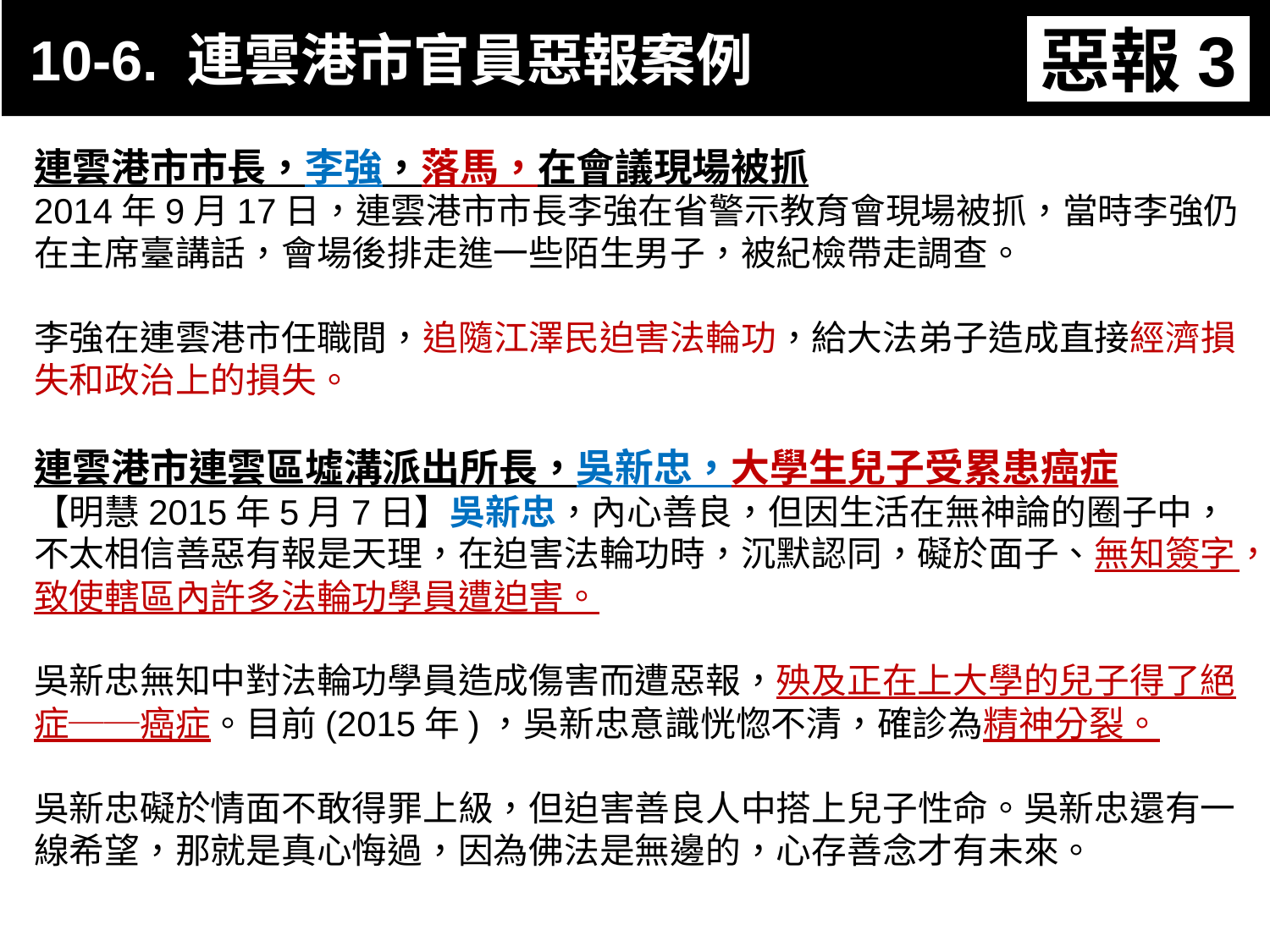

10-6. 連雲港市官員惡報案例
惡報3
11-3. XX市官員惡報實例
連雲港市市長，李強，落馬，在會議現場被抓
2014年9月17日，連雲港市市長李強在省警示教育會現場被抓，當時李強仍在主席臺講話，會場後排走進一些陌生男子，被紀檢帶走調查。

李強在連雲港市任職間，追隨江澤民迫害法輪功，給大法弟子造成直接經濟損失和政治上的損失。

連雲港市連雲區墟溝派出所長，吳新忠，大學生兒子受累患癌症
【明慧2015年5月7日】吳新忠，內心善良，但因生活在無神論的圈子中，不太相信善惡有報是天理，在迫害法輪功時，沉默認同，礙於面子、無知簽字，致使轄區內許多法輪功學員遭迫害。

吳新忠無知中對法輪功學員造成傷害而遭惡報，殃及正在上大學的兒子得了絕症──癌症。目前(2015年)，吳新忠意識恍惚不清，確診為精神分裂。

吳新忠礙於情面不敢得罪上級，但迫害善良人中搭上兒子性命。吳新忠還有一線希望，那就是真心悔過，因為佛法是無邊的，心存善念才有未來。